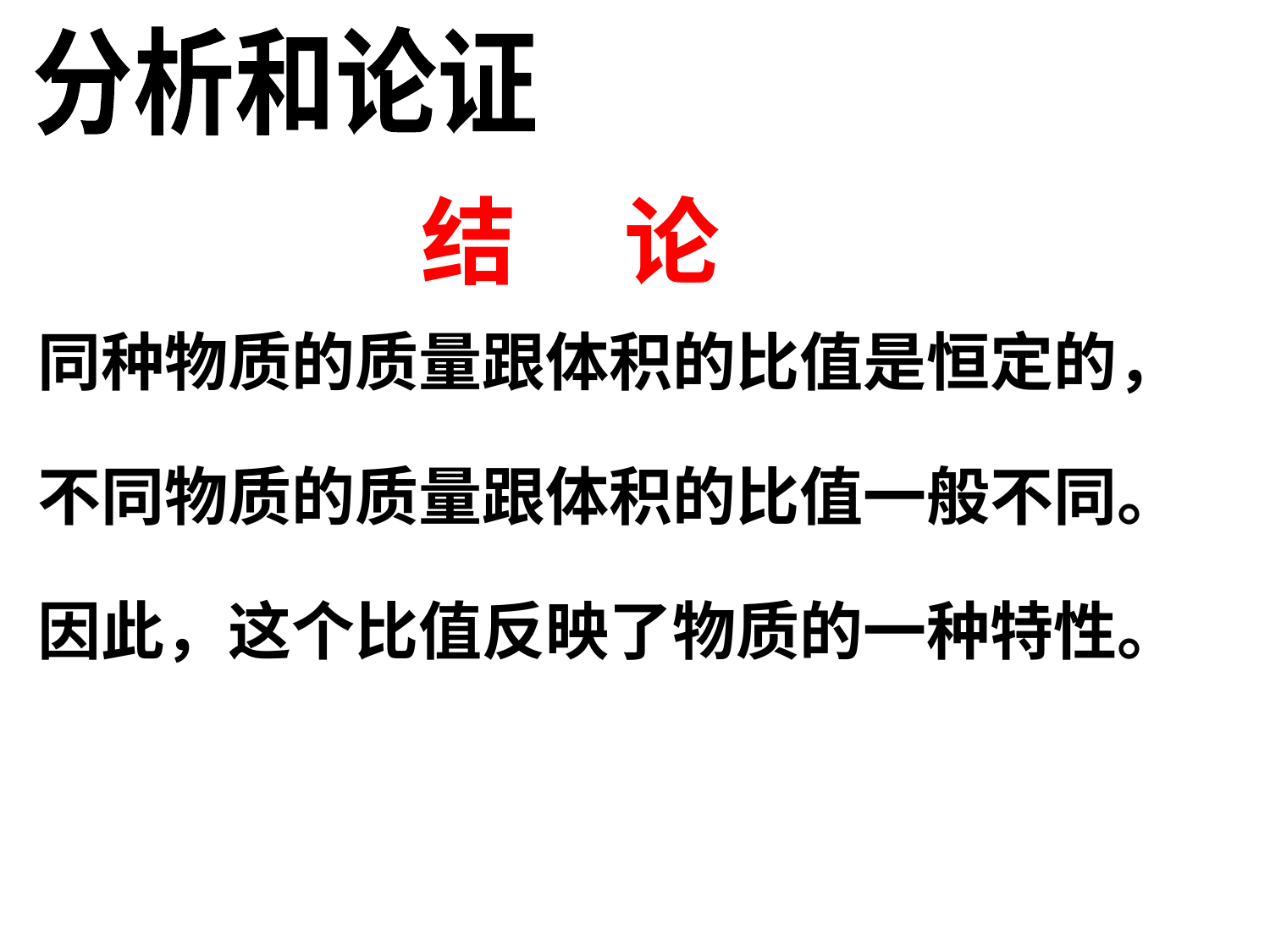

分析和论证
  结     论
同种物质的质量跟体积的比值是恒定的，
不同物质的质量跟体积的比值一般不同。
因此，这个比值反映了物质的一种特性。